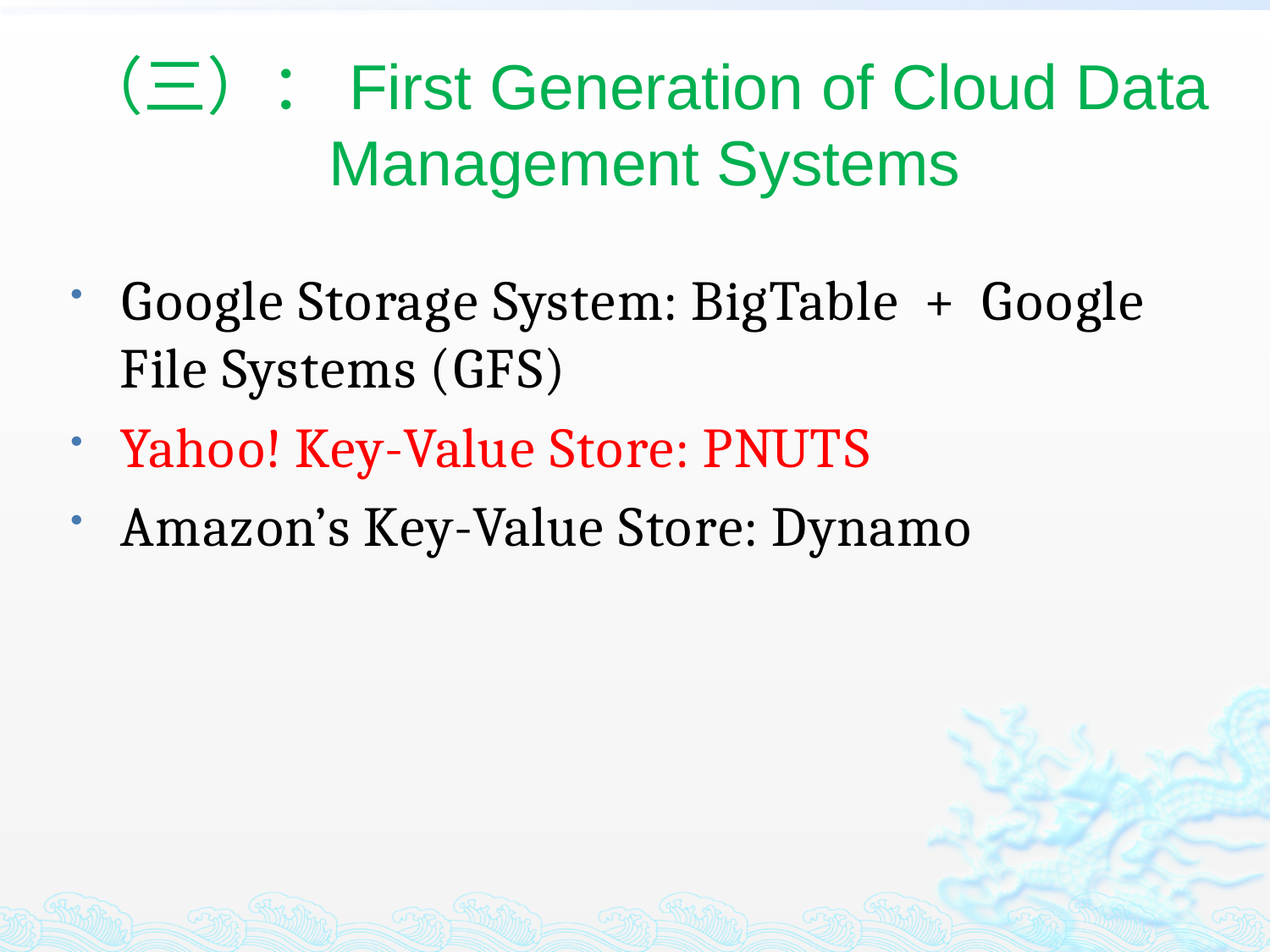

# （三）：First Generation of Cloud Data Management Systems
Google Storage System: BigTable  +  Google File Systems (GFS)
Yahoo! Key-Value Store: PNUTS
Amazon’s Key-Value Store: Dynamo